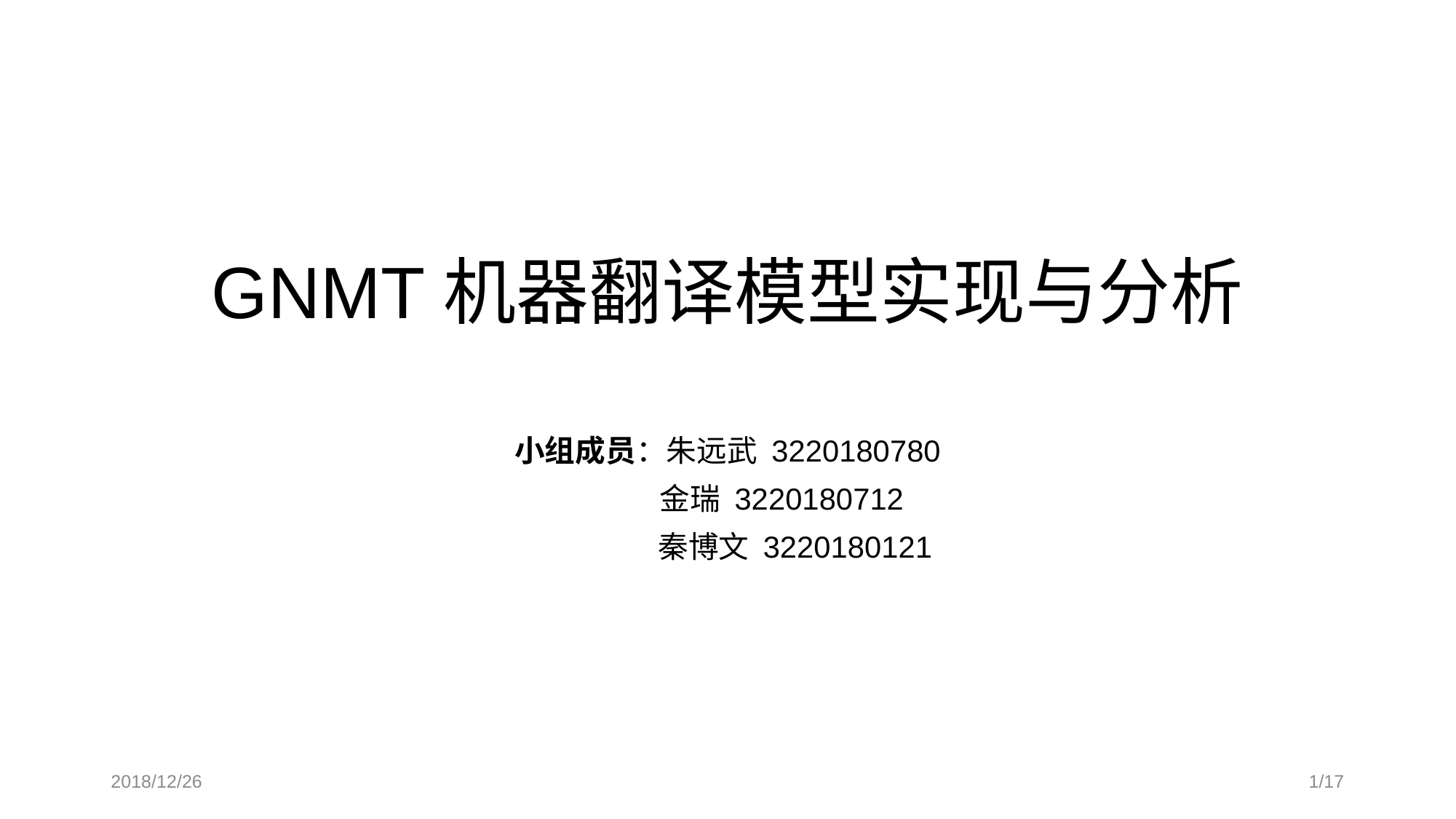

# GNMT机器翻译模型实现与分析
小组成员：朱远武 3220180780
               金瑞 3220180712
                   秦博文 3220180121
2018/12/26
1/17